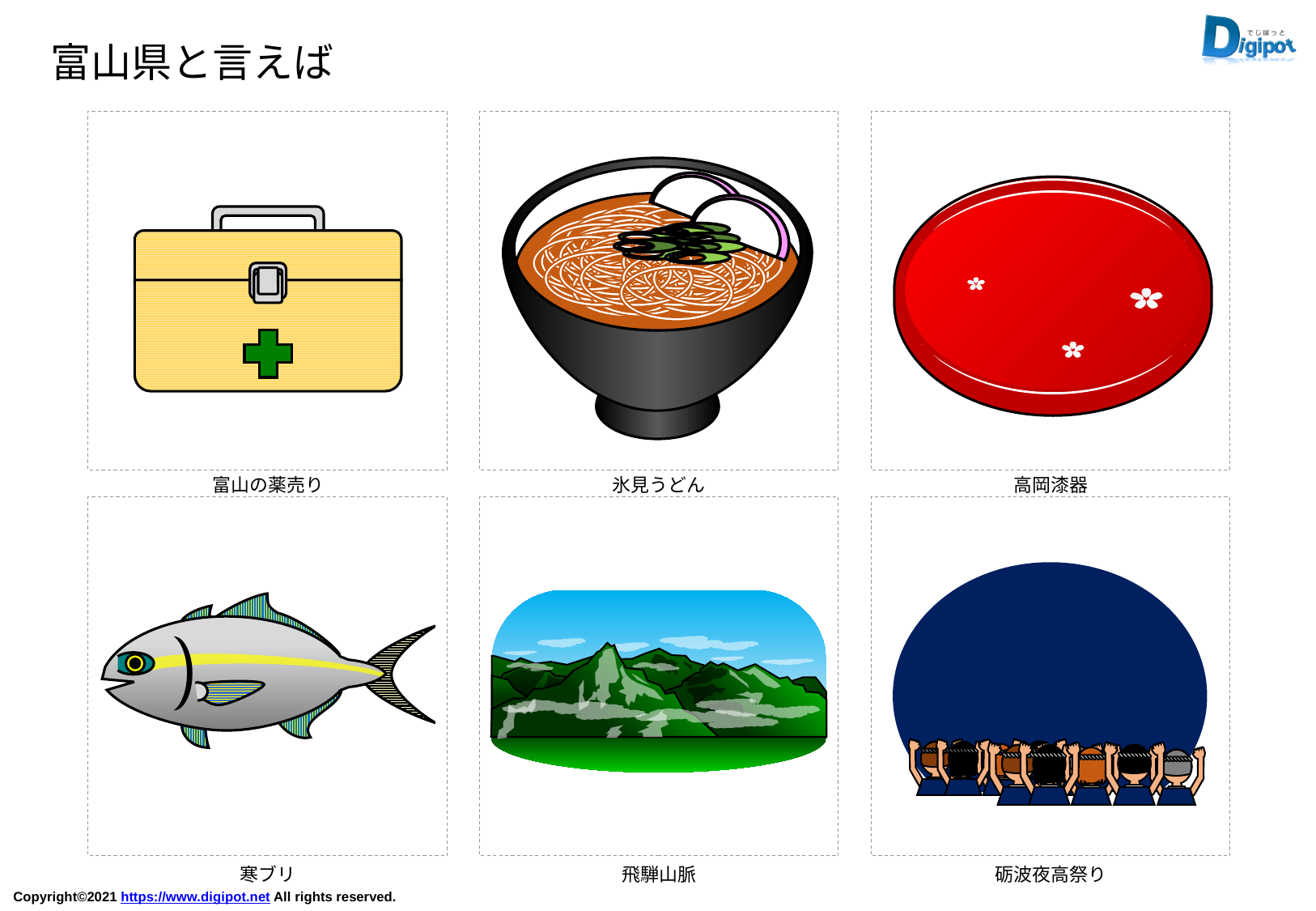

富山県と言えば

富山の薬売り
氷見うどん
高岡漆器

祭

祭

祭

祭

寒ブリ
飛騨山脈
砺波夜高祭り